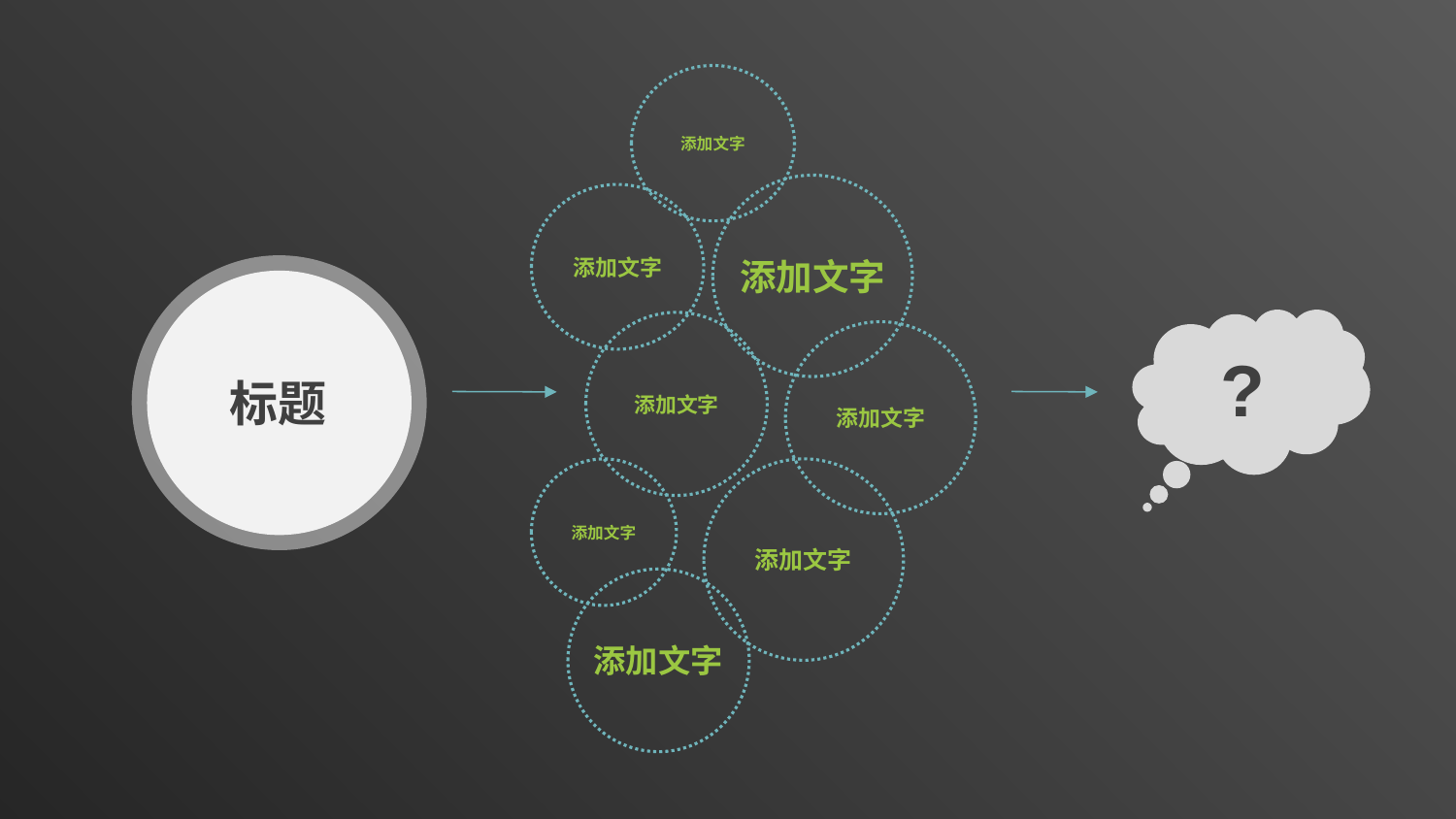

添加文字
添加文字
添加文字

?
添加文字
添加文字
标题

添加文字
添加文字
添加文字